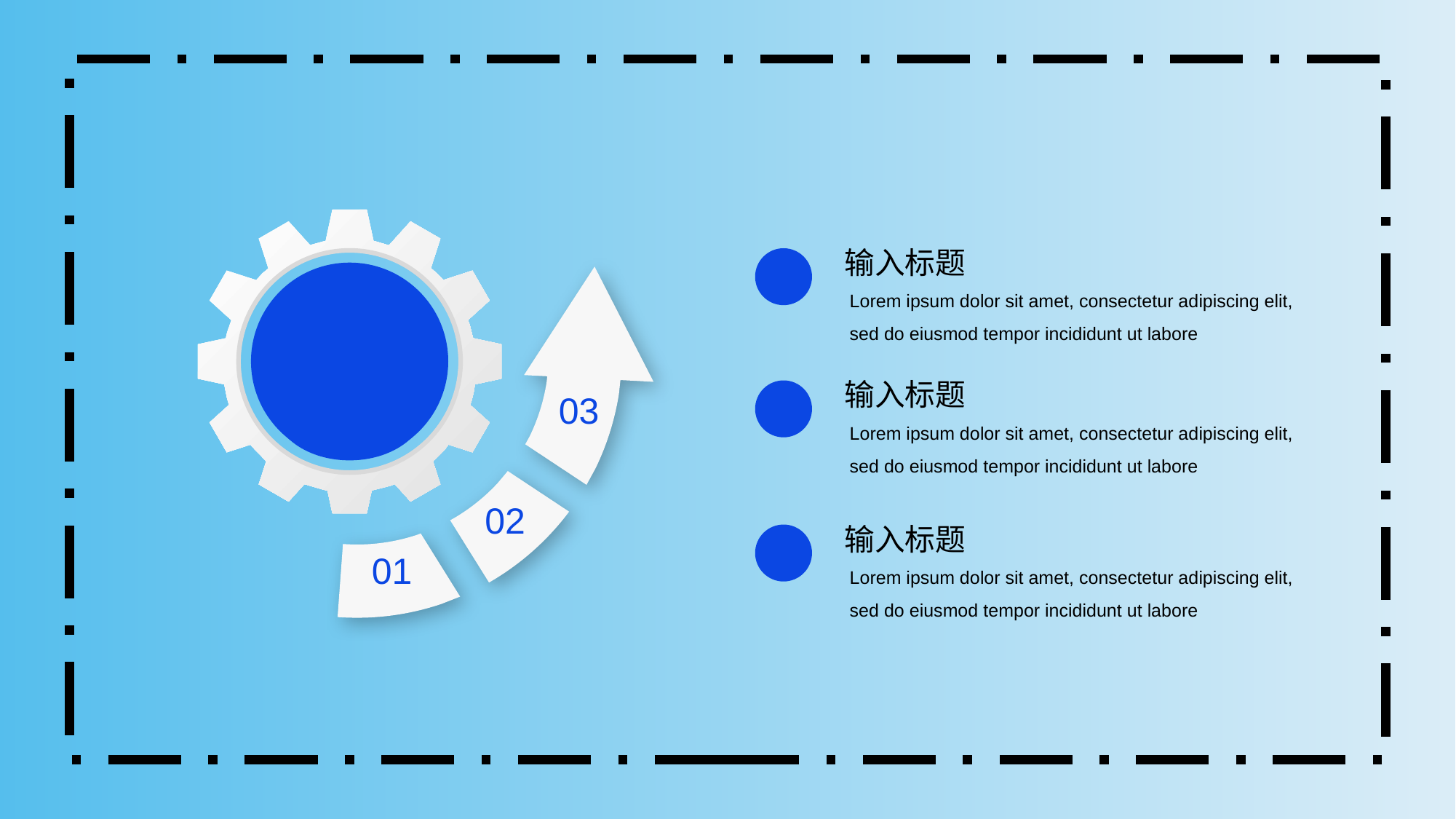

03
02
01
输入标题

Lorem ipsum dolor sit amet, consectetur adipiscing elit, sed do eiusmod tempor incididunt ut labore
输入标题

Lorem ipsum dolor sit amet, consectetur adipiscing elit, sed do eiusmod tempor incididunt ut labore
输入标题

Lorem ipsum dolor sit amet, consectetur adipiscing elit, sed do eiusmod tempor incididunt ut labore